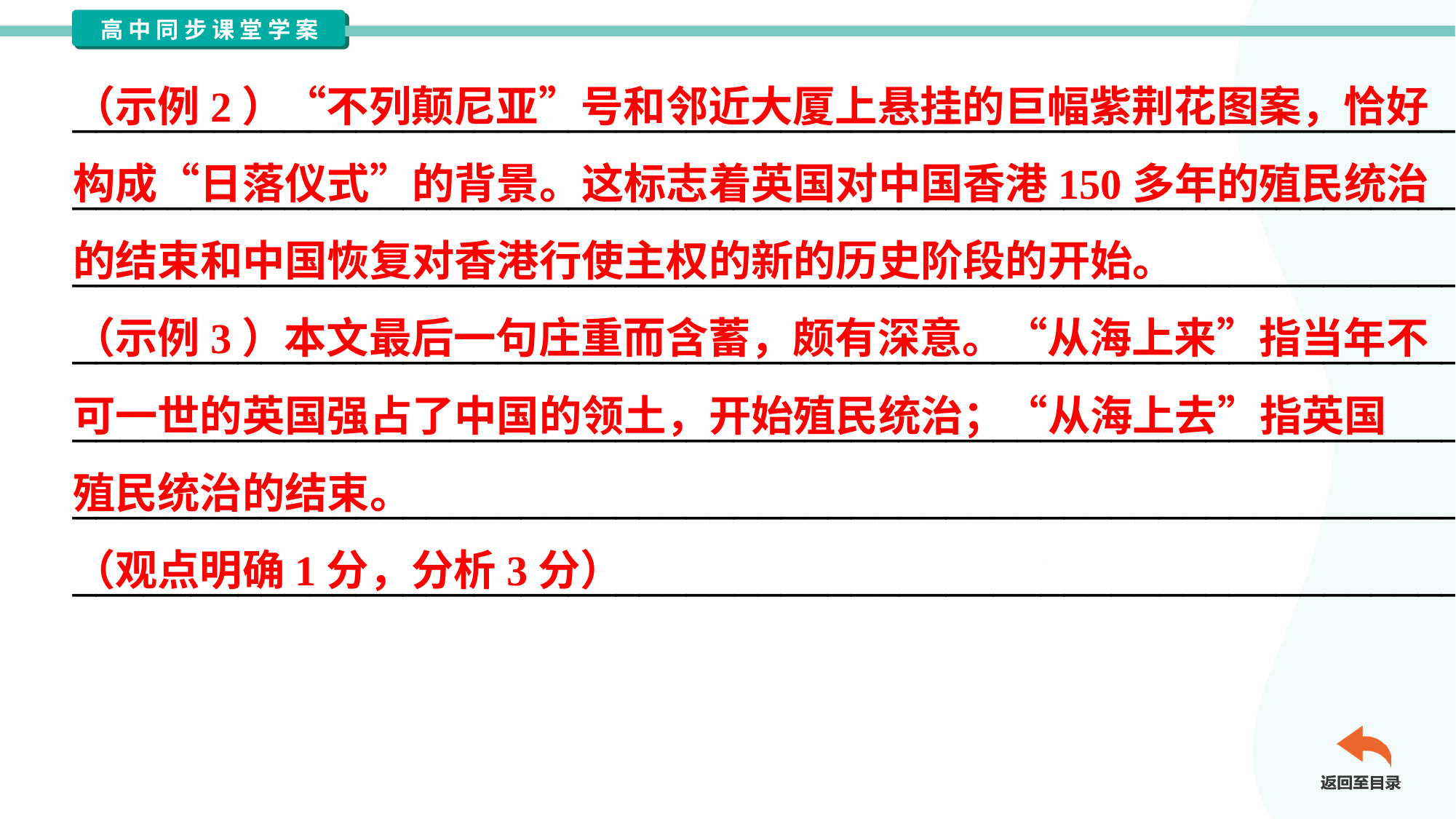

（示例2）“不列颠尼亚”号和邻近大厦上悬挂的巨幅紫荆花图案，恰好
构成“日落仪式”的背景。这标志着英国对中国香港150多年的殖民统治
的结束和中国恢复对香港行使主权的新的历史阶段的开始。
（示例3）本文最后一句庄重而含蓄，颇有深意。“从海上来”指当年不
可一世的英国强占了中国的领土，开始殖民统治；“从海上去”指英国
殖民统治的结束。
（观点明确1分，分析3分）
_____________________________________________________________
_____________________________________________________________
_____________________________________________________________
_____________________________________________________________
_____________________________________________________________
_____________________________________________________________
_____________________________________________________________